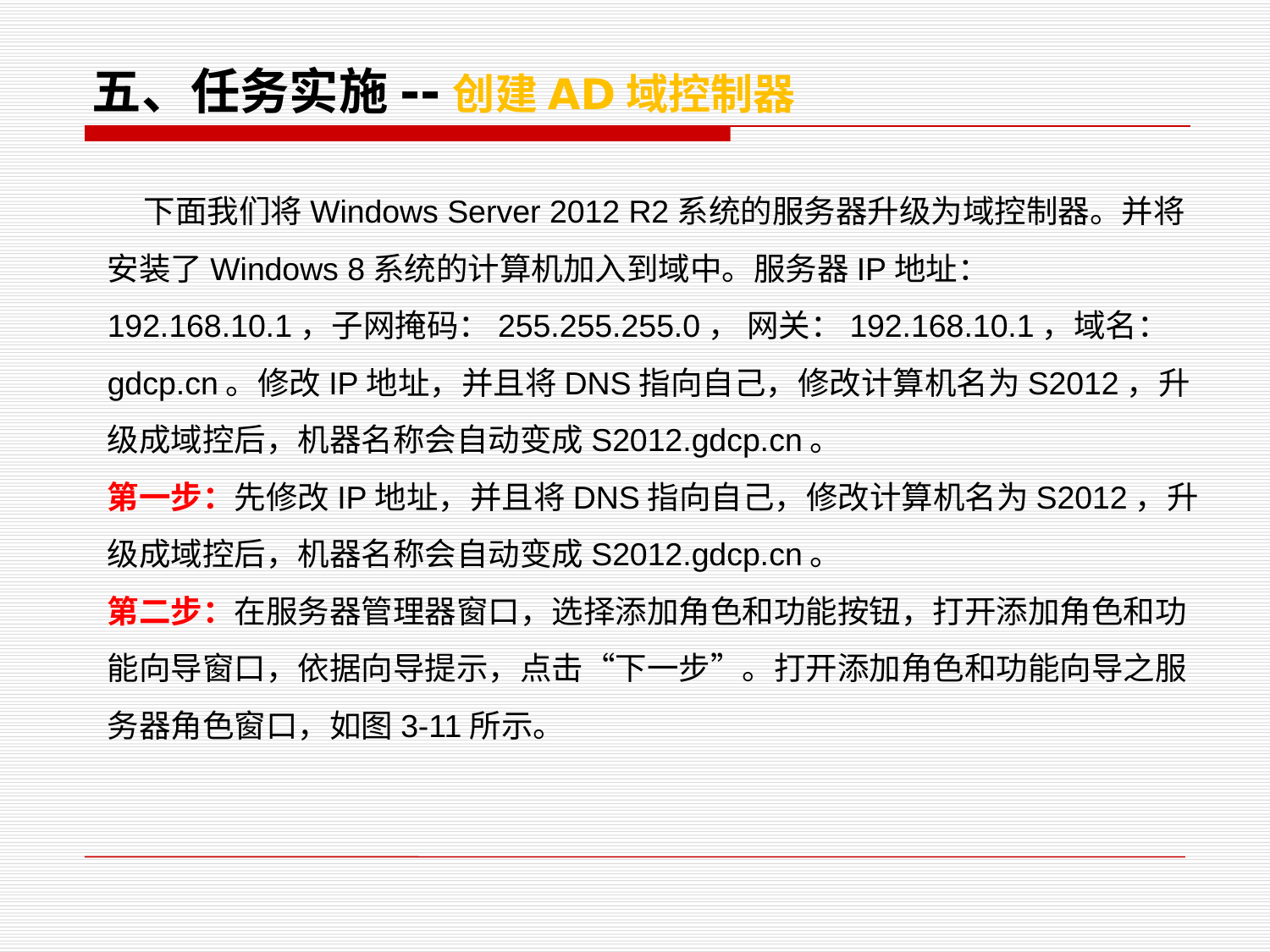

五、任务实施--创建AD域控制器
    下面我们将Windows Server 2012 R2系统的服务器升级为域控制器。并将安装了Windows 8系统的计算机加入到域中。服务器IP地址：192.168.10.1，子网掩码：255.255.255.0， 网关：192.168.10.1，域名：gdcp.cn。修改IP地址，并且将DNS指向自己，修改计算机名为S2012，升级成域控后，机器名称会自动变成S2012.gdcp.cn。
第一步：先修改IP地址，并且将DNS指向自己，修改计算机名为S2012，升级成域控后，机器名称会自动变成S2012.gdcp.cn。
第二步：在服务器管理器窗口，选择添加角色和功能按钮，打开添加角色和功能向导窗口，依据向导提示，点击“下一步”。打开添加角色和功能向导之服务器角色窗口，如图3-11所示。
26